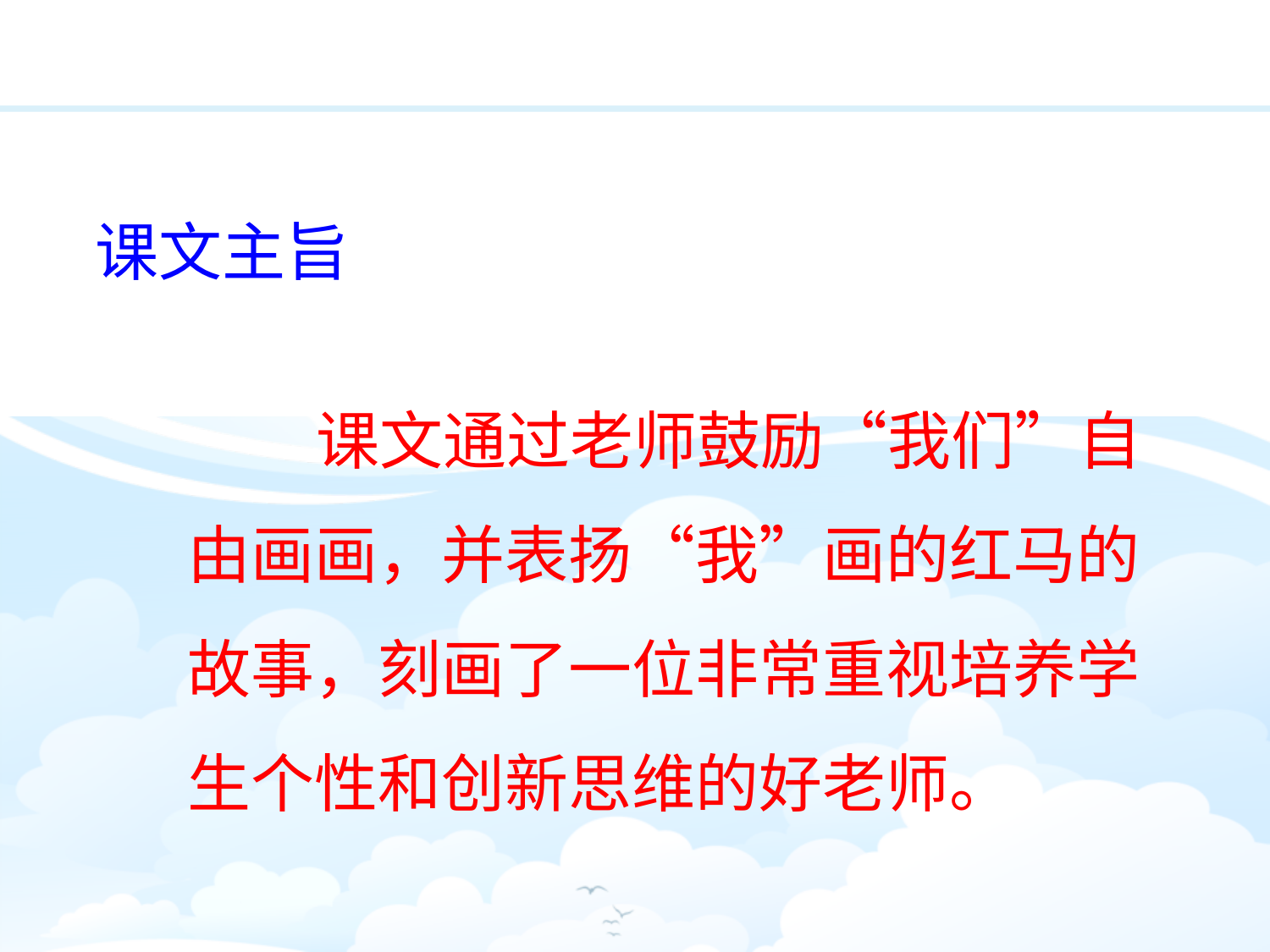

课文主旨
        课文通过老师鼓励“我们”自由画画，并表扬“我”画的红马的故事，刻画了一位非常重视培养学生个性和创新思维的好老师。